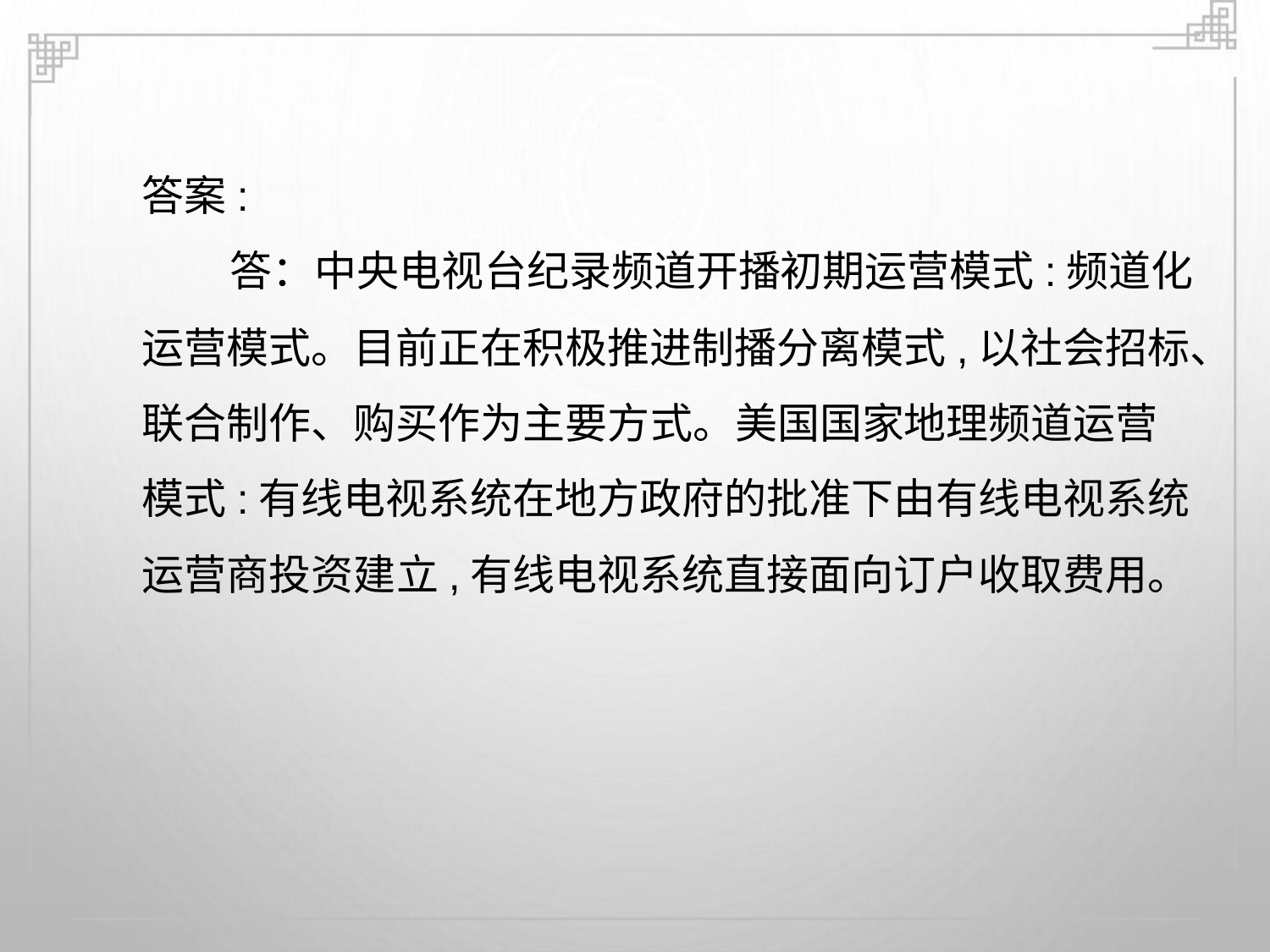

答案:
答：中央电视台纪录频道开播初期运营模式:频道化
运营模式。目前正在积极推进制播分离模式,以社会招标、
联合制作、购买作为主要方式。美国国家地理频道运营
模式:有线电视系统在地方政府的批准下由有线电视系统
运营商投资建立,有线电视系统直接面向订户收取费用。